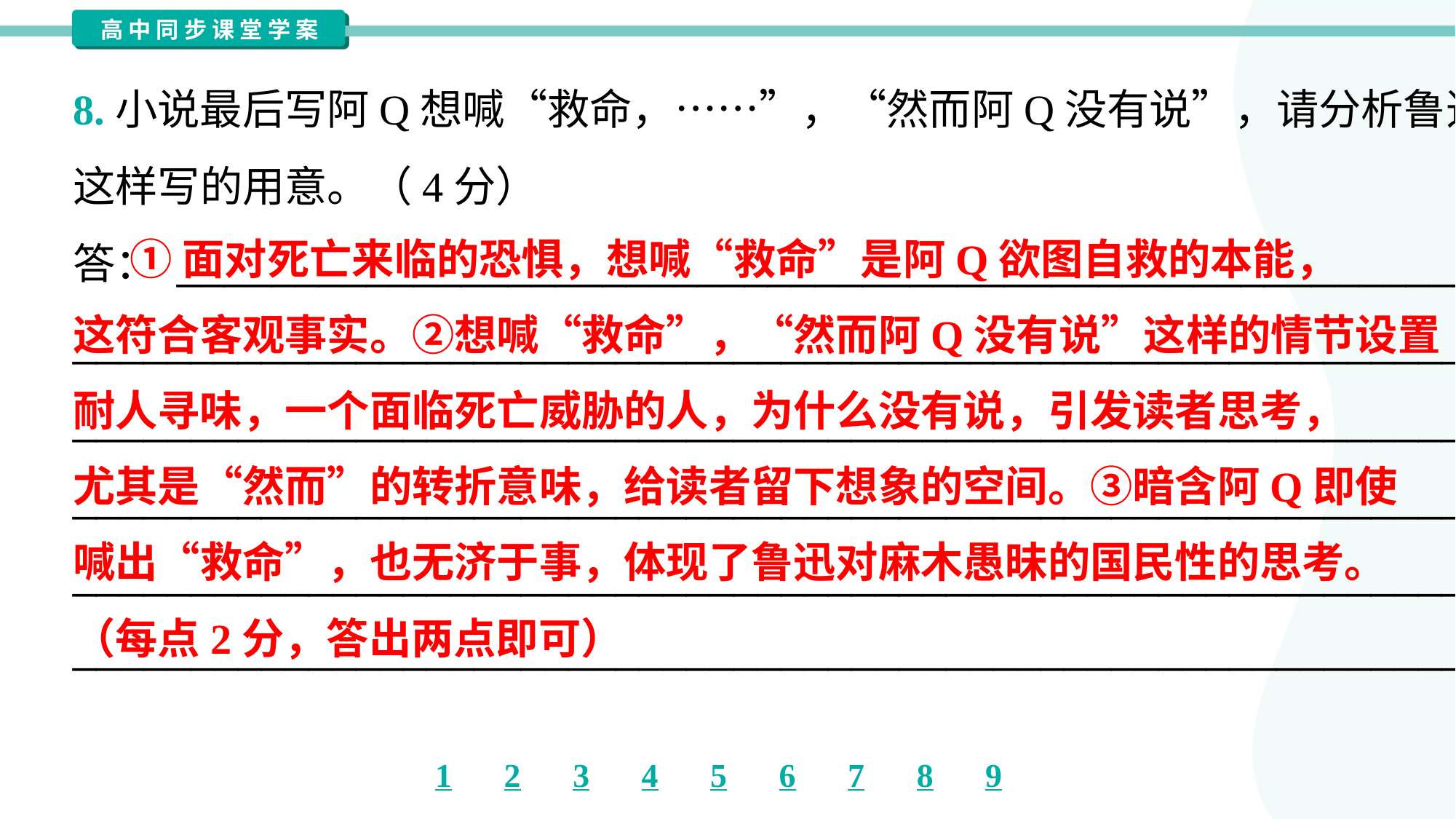

8.小说最后写阿Q想喊“救命，……”，“然而阿Q没有说”，请分析鲁迅
这样写的用意。（4分）
答： ________________________________________________________
_____________________________________________________________
_____________________________________________________________
_____________________________________________________________
_____________________________________________________________
_____________________________________________________________
      ①面对死亡来临的恐惧，想喊“救命”是阿Q欲图自救的本能，
这符合客观事实。②想喊“救命”，“然而阿Q没有说”这样的情节设置
耐人寻味，一个面临死亡威胁的人，为什么没有说，引发读者思考，
尤其是“然而”的转折意味，给读者留下想象的空间。③暗含阿Q即使
喊出“救命”，也无济于事，体现了鲁迅对麻木愚昧的国民性的思考。
（每点2分，答出两点即可）